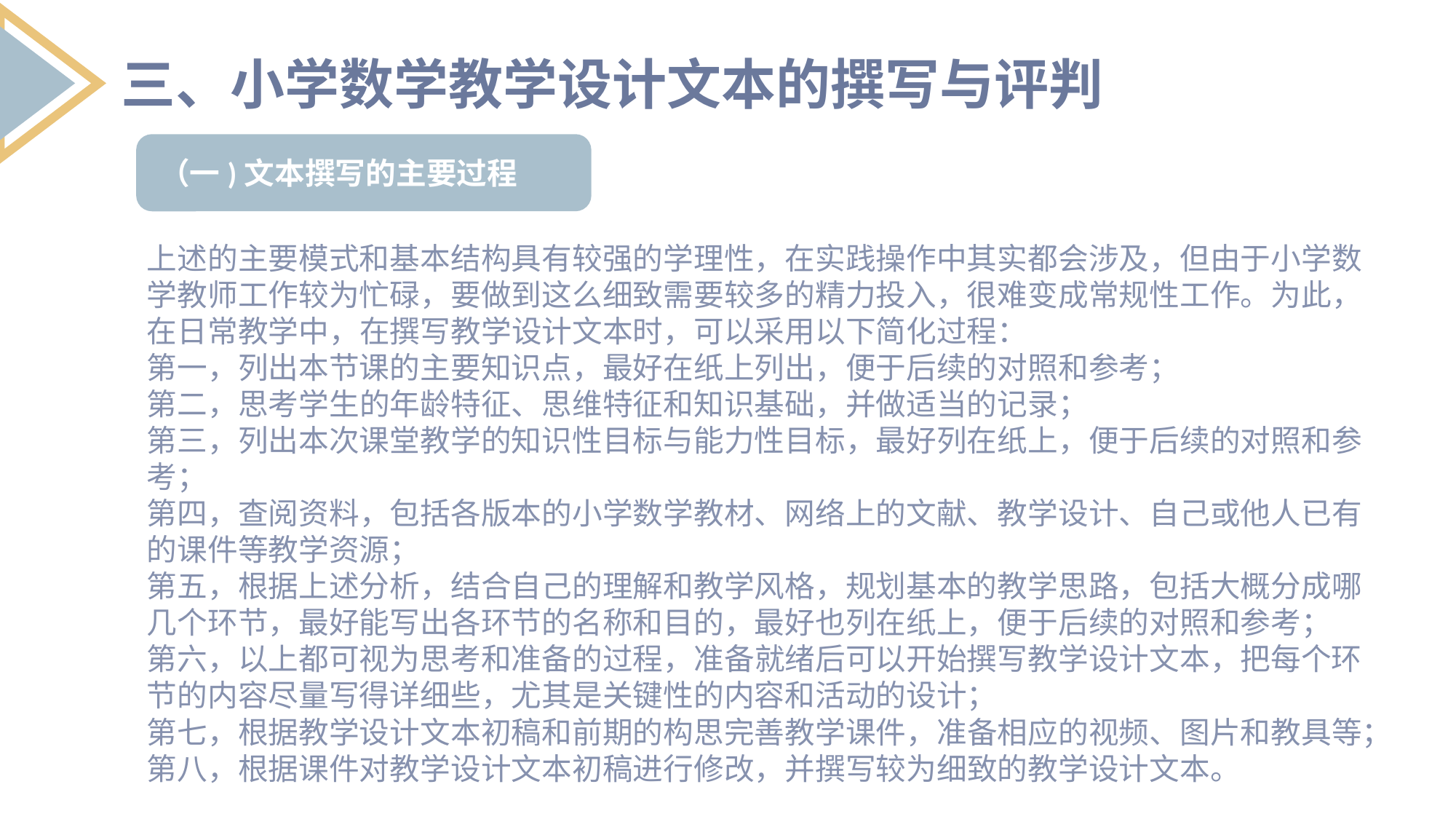

三、小学数学教学设计文本的撰写与评判

（一)文本撰写的主要过程
上述的主要模式和基本结构具有较强的学理性，在实践操作中其实都会涉及，但由于小学数学教师工作较为忙碌，要做到这么细致需要较多的精力投入，很难变成常规性工作。为此，在日常教学中，在撰写教学设计文本时，可以采用以下简化过程：
第一，列出本节课的主要知识点，最好在纸上列出，便于后续的对照和参考；
第二，思考学生的年龄特征、思维特征和知识基础，并做适当的记录；
第三，列出本次课堂教学的知识性目标与能力性目标，最好列在纸上，便于后续的对照和参考；
第四，查阅资料，包括各版本的小学数学教材、网络上的文献、教学设计、自己或他人已有的课件等教学资源；
第五，根据上述分析，结合自己的理解和教学风格，规划基本的教学思路，包括大概分成哪几个环节，最好能写出各环节的名称和目的，最好也列在纸上，便于后续的对照和参考；
第六，以上都可视为思考和准备的过程，准备就绪后可以开始撰写教学设计文本，把每个环节的内容尽量写得详细些，尤其是关键性的内容和活动的设计；
第七，根据教学设计文本初稿和前期的构思完善教学课件，准备相应的视频、图片和教具等；
第八，根据课件对教学设计文本初稿进行修改，并撰写较为细致的教学设计文本。
列出要点